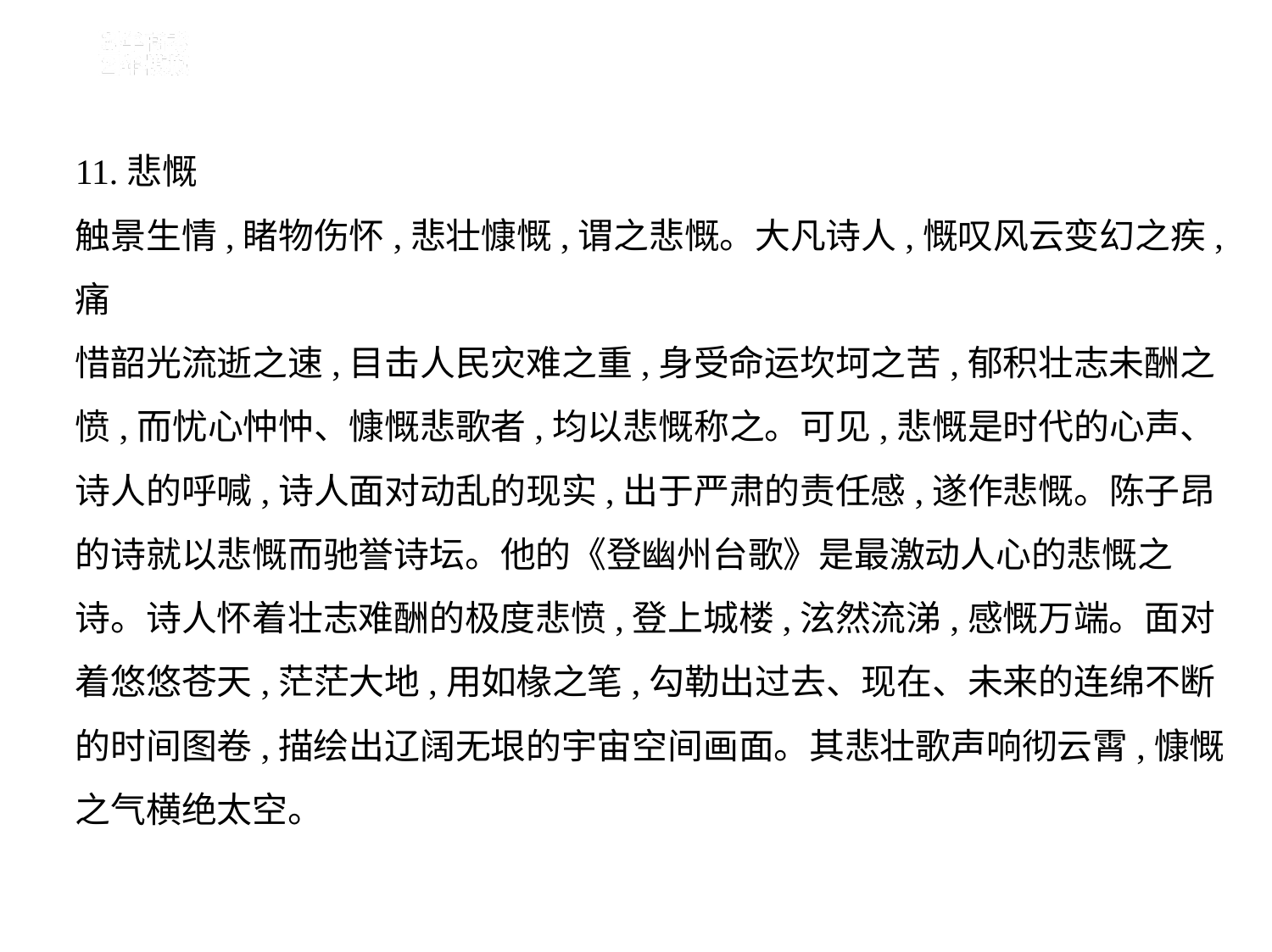

11.悲慨
触景生情,睹物伤怀,悲壮慷慨,谓之悲慨。大凡诗人,慨叹风云变幻之疾,痛
惜韶光流逝之速,目击人民灾难之重,身受命运坎坷之苦,郁积壮志未酬之
愤,而忧心忡忡、慷慨悲歌者,均以悲慨称之。可见,悲慨是时代的心声、
诗人的呼喊,诗人面对动乱的现实,出于严肃的责任感,遂作悲慨。陈子昂
的诗就以悲慨而驰誉诗坛。他的《登幽州台歌》是最激动人心的悲慨之
诗。诗人怀着壮志难酬的极度悲愤,登上城楼,泫然流涕,感慨万端。面对
着悠悠苍天,茫茫大地,用如椽之笔,勾勒出过去、现在、未来的连绵不断
的时间图卷,描绘出辽阔无垠的宇宙空间画面。其悲壮歌声响彻云霄,慷慨
之气横绝太空。